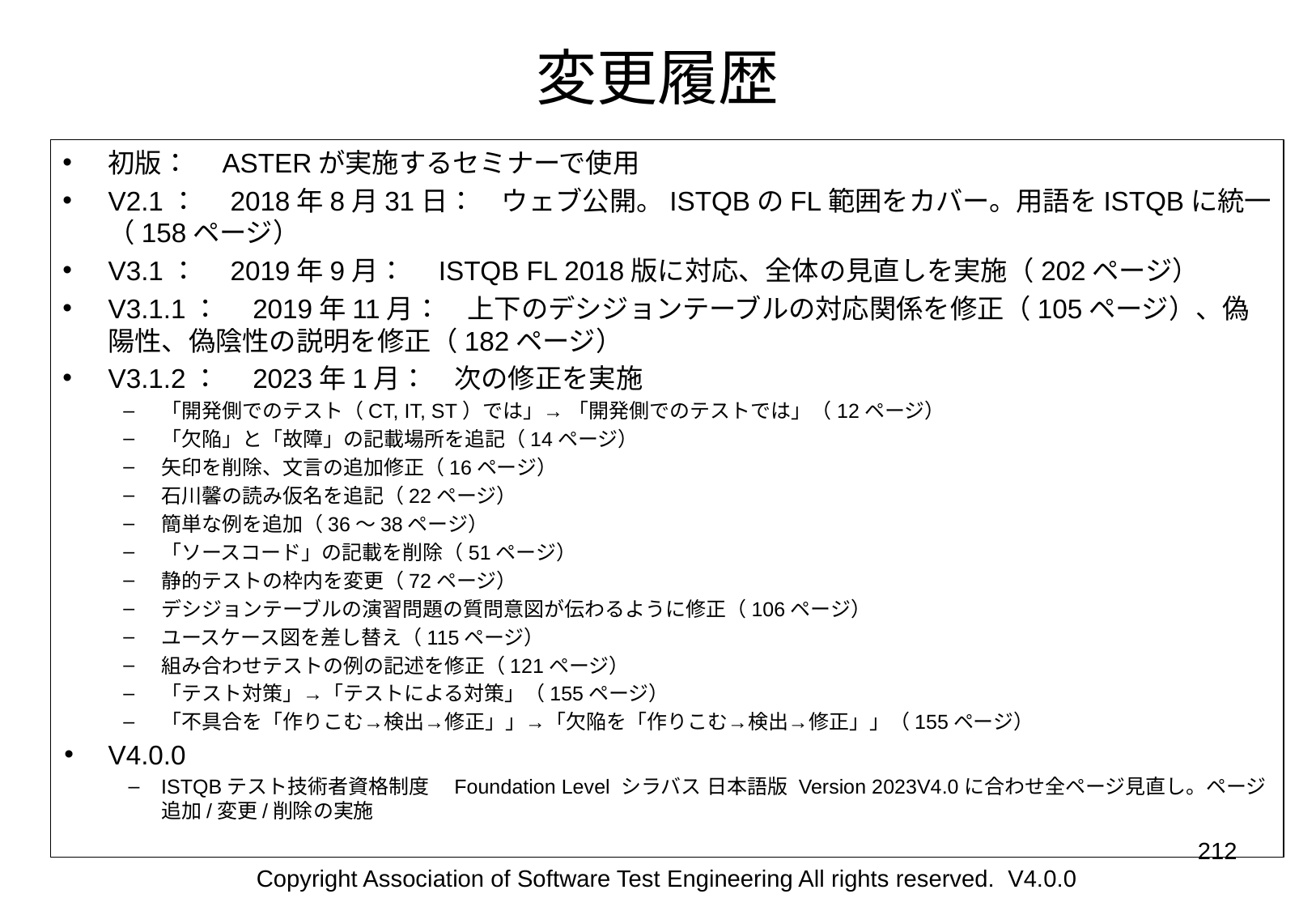

# 変更履歴
初版：　ASTERが実施するセミナーで使用
V2.1：　2018年8月31日：　ウェブ公開。ISTQBのFL範囲をカバー。用語をISTQBに統一（158ページ）
V3.1：　2019年9月：　ISTQB FL 2018版に対応、全体の見直しを実施（202ページ）
V3.1.1：　2019年11月：　上下のデシジョンテーブルの対応関係を修正（105ページ）、偽陽性、偽陰性の説明を修正（182ページ）
V3.1.2：　2023年1月：　次の修正を実施
「開発側でのテスト（CT, IT, ST）では」→ 「開発側でのテストでは」（12ページ）
「欠陥」と「故障」の記載場所を追記（14ページ）
矢印を削除、文言の追加修正（16ページ）
石川馨の読み仮名を追記（22ページ）
簡単な例を追加（36～38ページ）
「ソースコード」の記載を削除（51ページ）
静的テストの枠内を変更（72ページ）
デシジョンテーブルの演習問題の質問意図が伝わるように修正（106ページ）
ユースケース図を差し替え（115ページ）
組み合わせテストの例の記述を修正（121ページ）
「テスト対策」→「テストによる対策」（155ページ）
「不具合を「作りこむ→検出→修正」」→「欠陥を「作りこむ→検出→修正」」（155ページ）
V4.0.0
ISTQBテスト技術者資格制度　Foundation Level シラバス 日本語版 Version 2023V4.0に合わせ全ページ見直し。ページ追加/変更/削除の実施

212
Copyright Association of Software Test Engineering All rights reserved.  V4.0.0